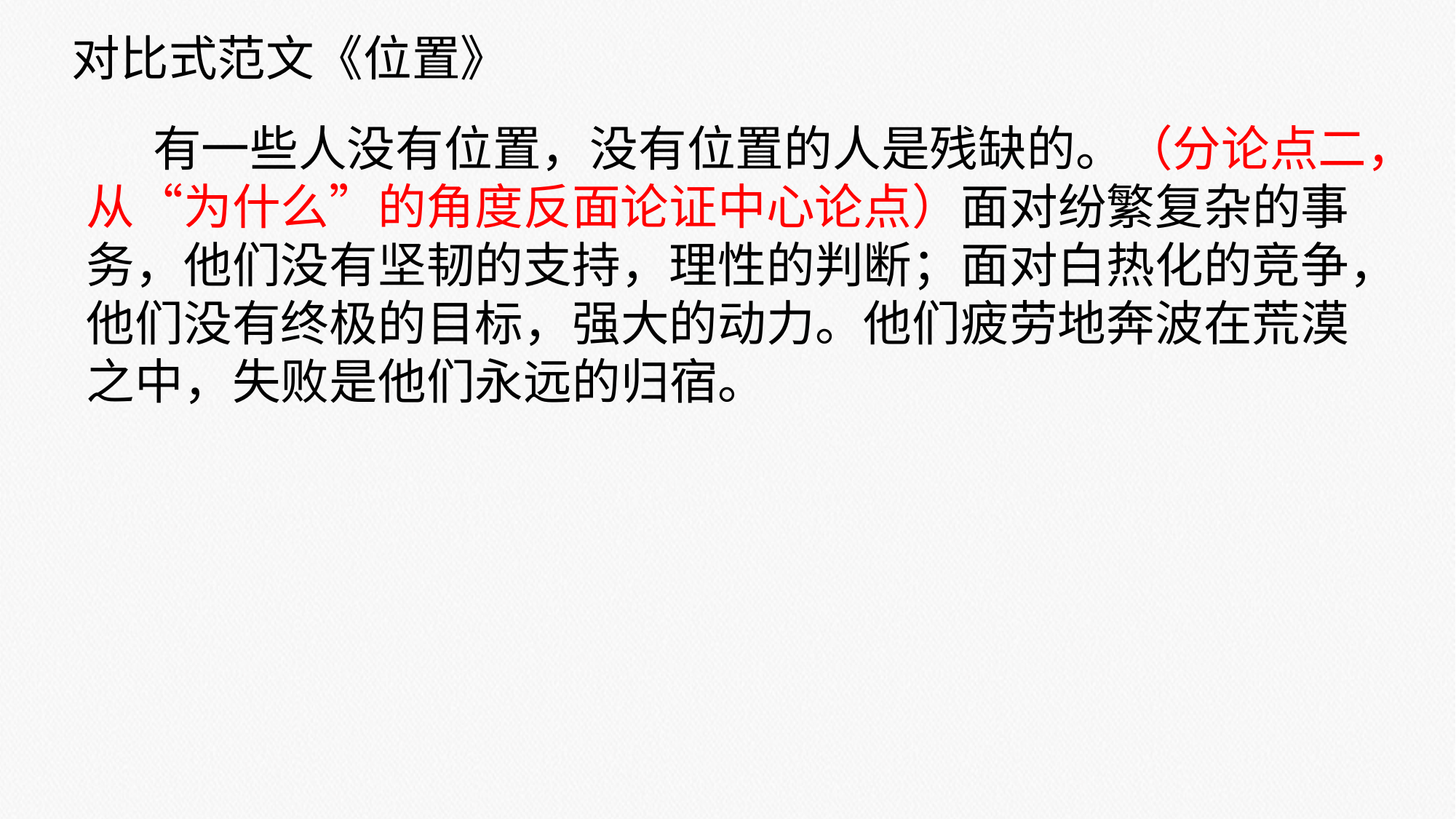

对比式范文《位置》
     有一些人没有位置，没有位置的人是残缺的。（分论点二，从“为什么”的角度反面论证中心论点）面对纷繁复杂的事务，他们没有坚韧的支持，理性的判断；面对白热化的竞争，他们没有终极的目标，强大的动力。他们疲劳地奔波在荒漠之中，失败是他们永远的归宿。